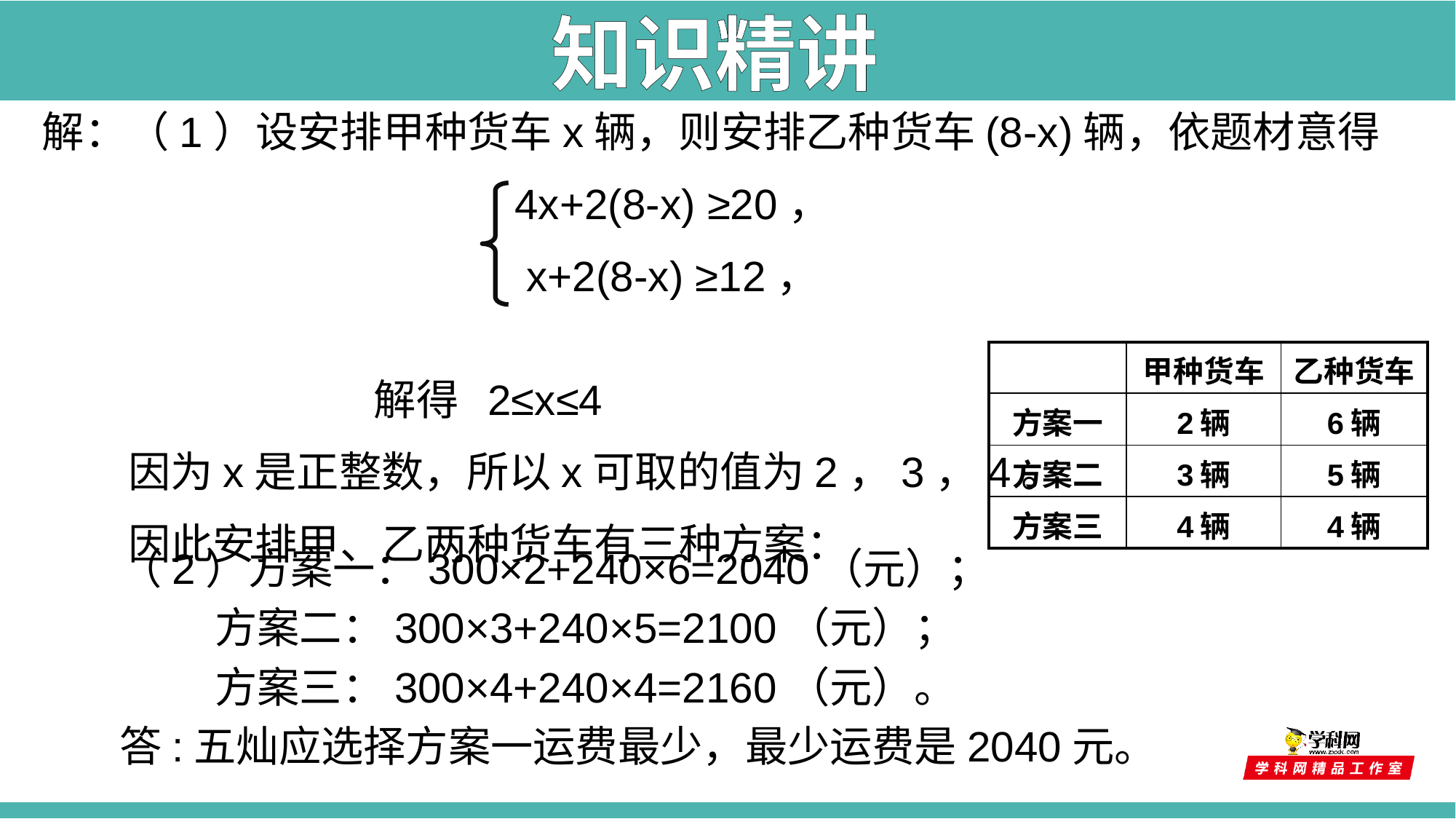

知识精讲
解：（1）设安排甲种货车x辆，则安排乙种货车(8-x)辆，依题材意得

                                  解得  2≤x≤4
        因为x是正整数，所以x可取的值为2，3，4。
        因此安排甲、乙两种货车有三种方案：
4x+2(8-x) ≥20，
 x+2(8-x) ≥12，

|  | 甲种货车 | 乙种货车 |
| --- | --- | --- |
| 方案一 | 2辆 | 6辆 |
| 方案二 | 3辆 | 5辆 |
| 方案三 | 4辆 | 4辆 |
（2）方案一：300×2+240×6=2040（元）；
         方案二：300×3+240×5=2100（元）；
         方案三：300×4+240×4=2160（元）。
答:五灿应选择方案一运费最少，最少运费是2040元。